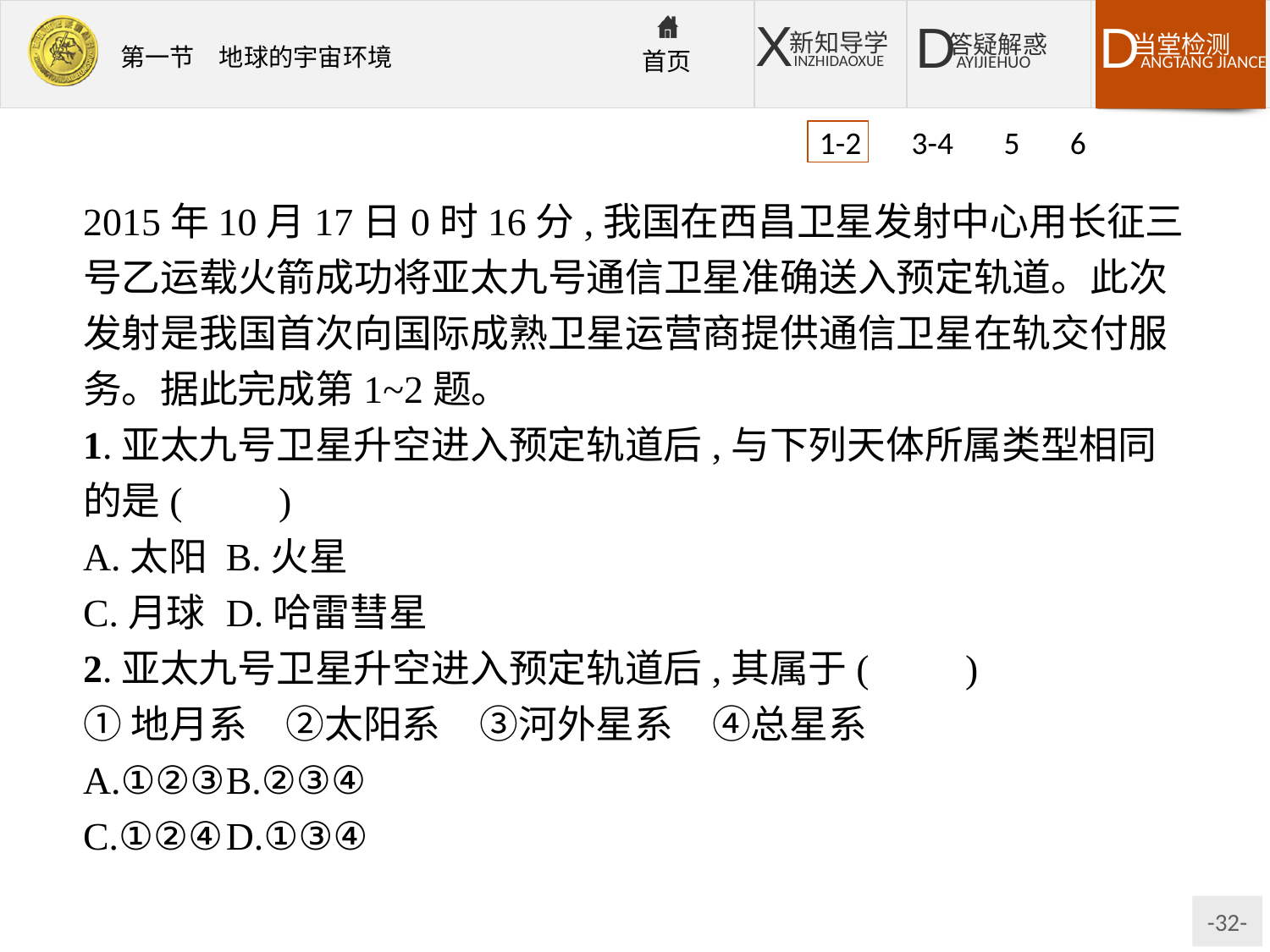

1-2       3-4       5       6

2015年10月17日0时16分,我国在西昌卫星发射中心用长征三号乙运载火箭成功将亚太九号通信卫星准确送入预定轨道。此次发射是我国首次向国际成熟卫星运营商提供通信卫星在轨交付服务。据此完成第1~2题。
1.亚太九号卫星升空进入预定轨道后,与下列天体所属类型相同的是(　　)
A.太阳	B.火星
C.月球	D.哈雷彗星
2.亚太九号卫星升空进入预定轨道后,其属于(　　)
①地月系　②太阳系　③河外星系　④总星系
A.①②③	B.②③④
C.①②④	D.①③④